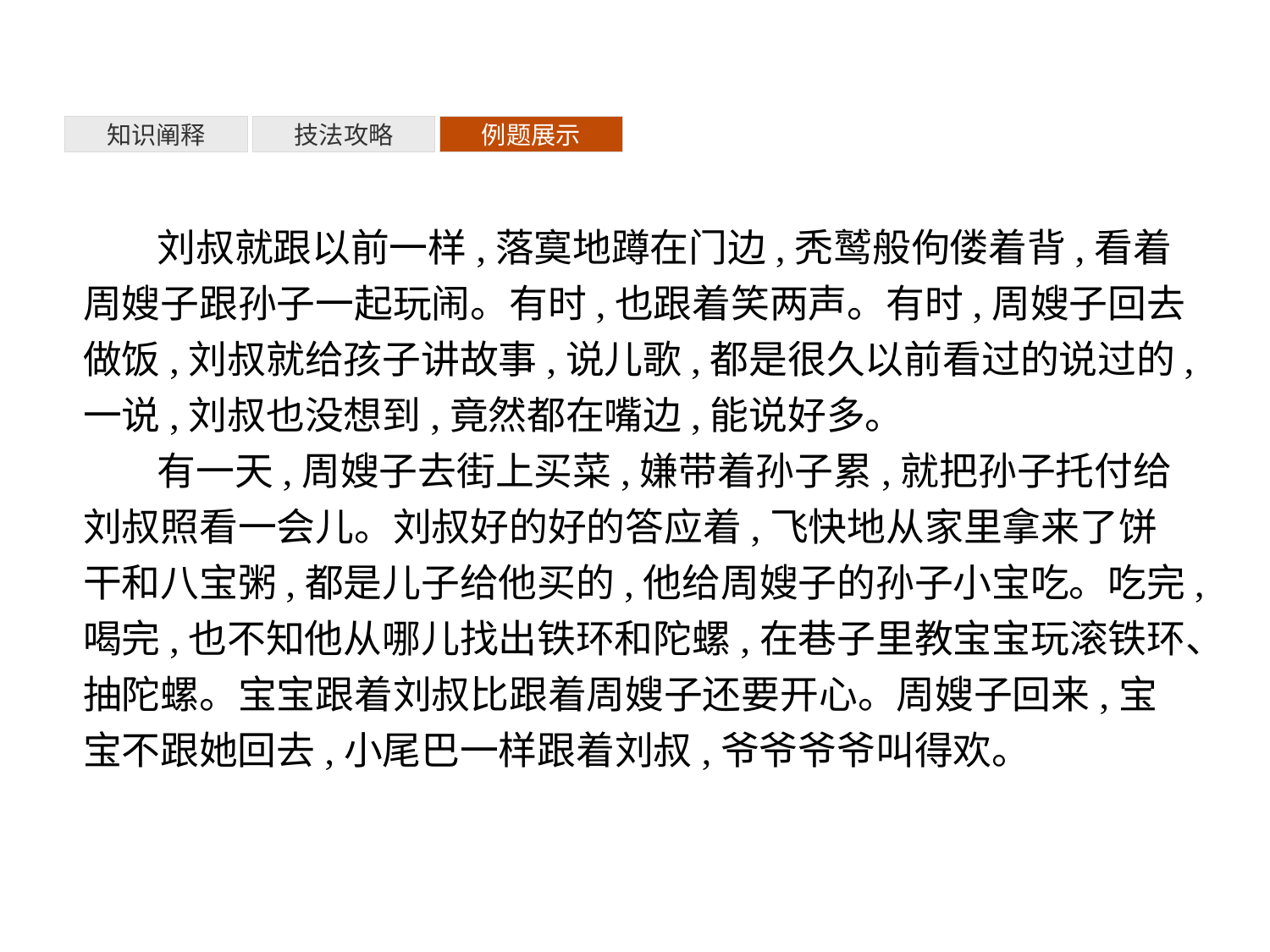

知识阐释
技法攻略
例题展示
刘叔就跟以前一样,落寞地蹲在门边,秃鹫般佝偻着背,看着周嫂子跟孙子一起玩闹。有时,也跟着笑两声。有时,周嫂子回去做饭,刘叔就给孩子讲故事,说儿歌,都是很久以前看过的说过的,一说,刘叔也没想到,竟然都在嘴边,能说好多。
有一天,周嫂子去街上买菜,嫌带着孙子累,就把孙子托付给刘叔照看一会儿。刘叔好的好的答应着,飞快地从家里拿来了饼干和八宝粥,都是儿子给他买的,他给周嫂子的孙子小宝吃。吃完,喝完,也不知他从哪儿找出铁环和陀螺,在巷子里教宝宝玩滚铁环、抽陀螺。宝宝跟着刘叔比跟着周嫂子还要开心。周嫂子回来,宝宝不跟她回去,小尾巴一样跟着刘叔,爷爷爷爷叫得欢。